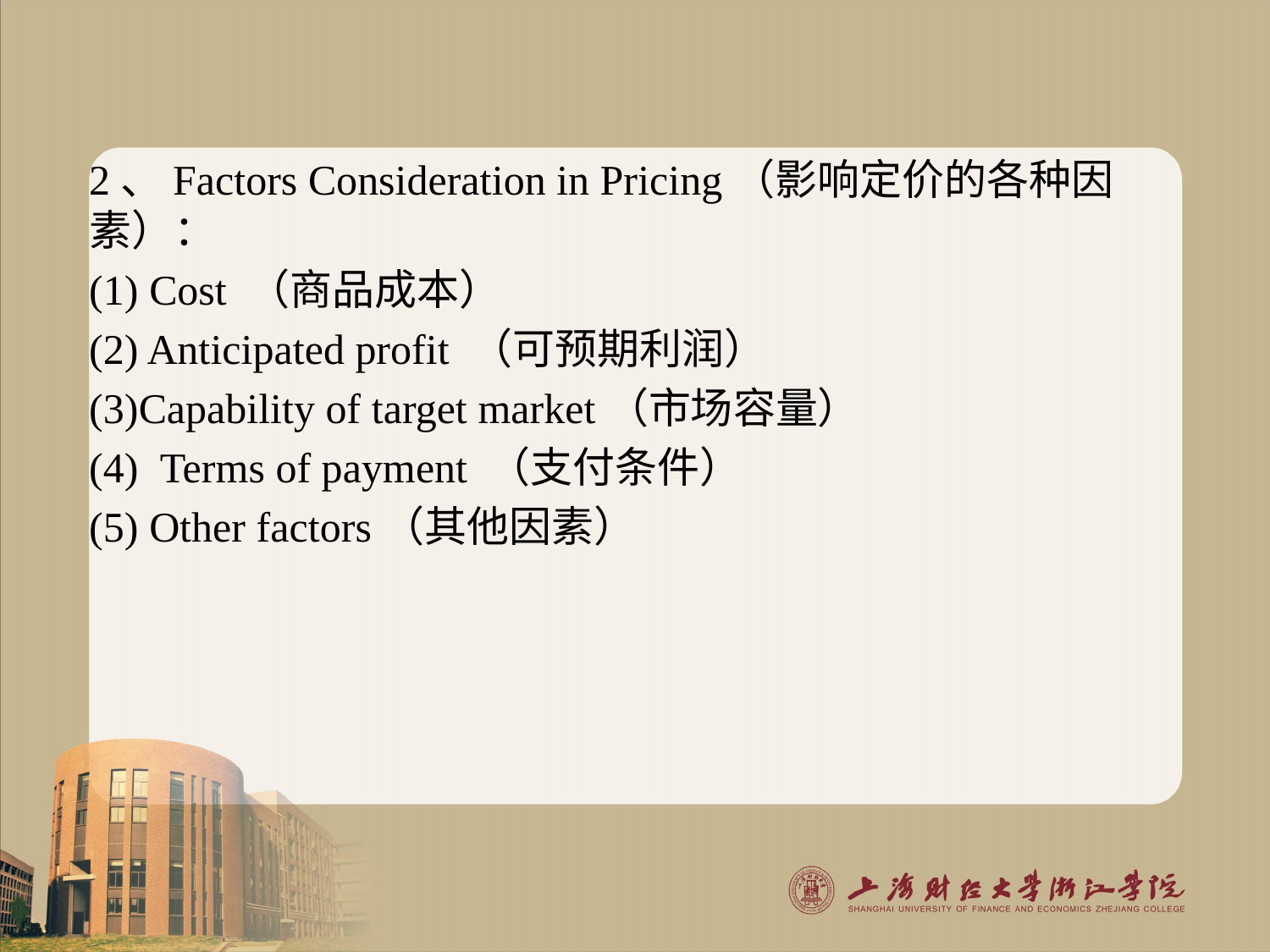

#
2、Factors Consideration in Pricing（影响定价的各种因素）：
(1) Cost （商品成本）
(2) Anticipated profit （可预期利润）
(3)Capability of target market（市场容量）
(4)  Terms of payment （支付条件）
(5) Other factors（其他因素）